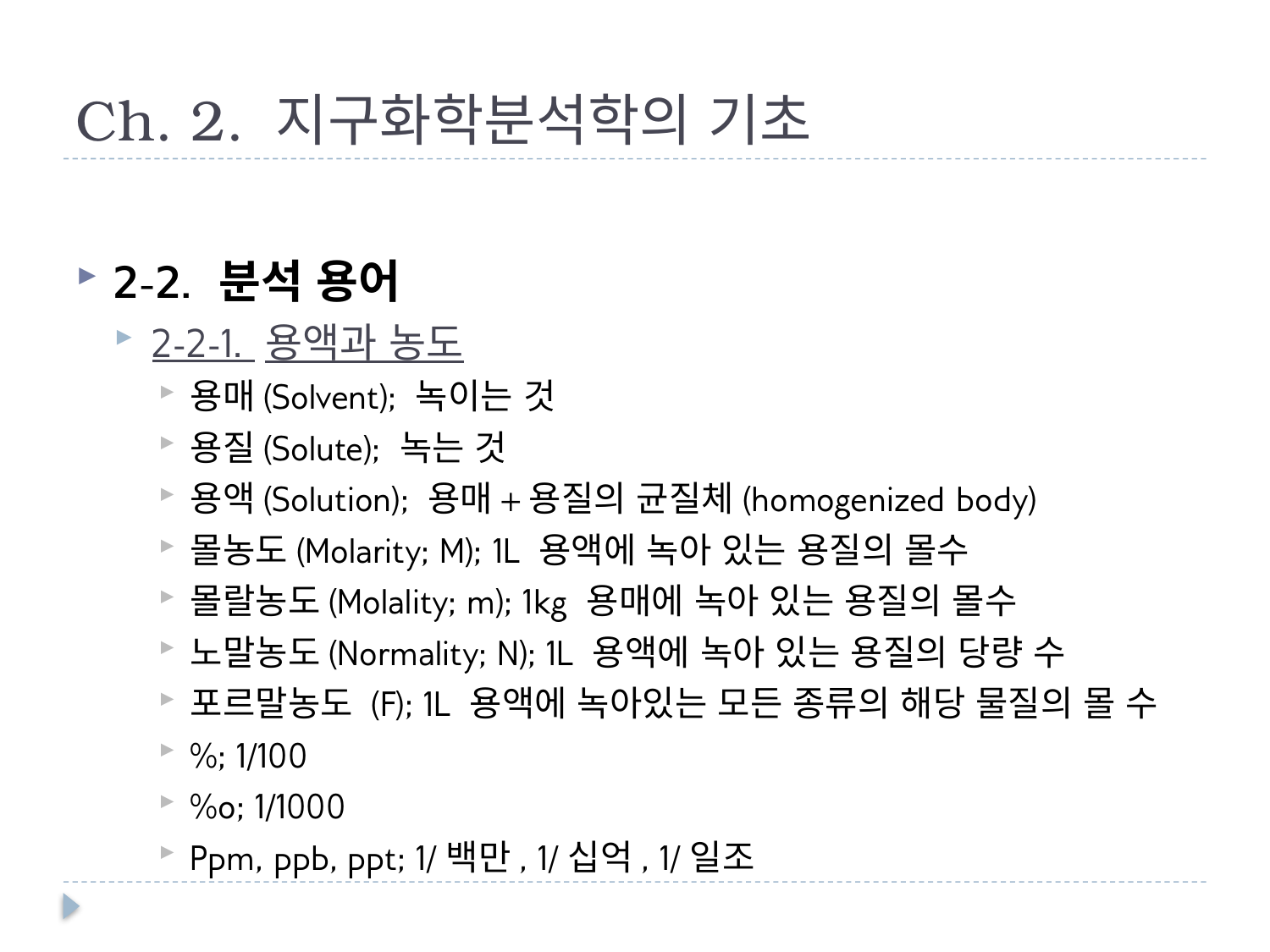

# Ch. 2. 지구화학분석학의 기초
2-2. 분석 용어
2-2-1. 용액과 농도
용매(Solvent); 녹이는 것
용질(Solute); 녹는 것
용액(Solution); 용매+용질의 균질체(homogenized body)
몰농도(Molarity; M); 1L 용액에 녹아 있는 용질의 몰수
몰랄농도(Molality; m); 1kg 용매에 녹아 있는 용질의 몰수
노말농도(Normality; N); 1L 용액에 녹아 있는 용질의 당량 수
포르말농도 (F); 1L 용액에 녹아있는 모든 종류의 해당 물질의 몰 수
%; 1/100
%o; 1/1000
Ppm, ppb, ppt; 1/백만, 1/십억, 1/일조